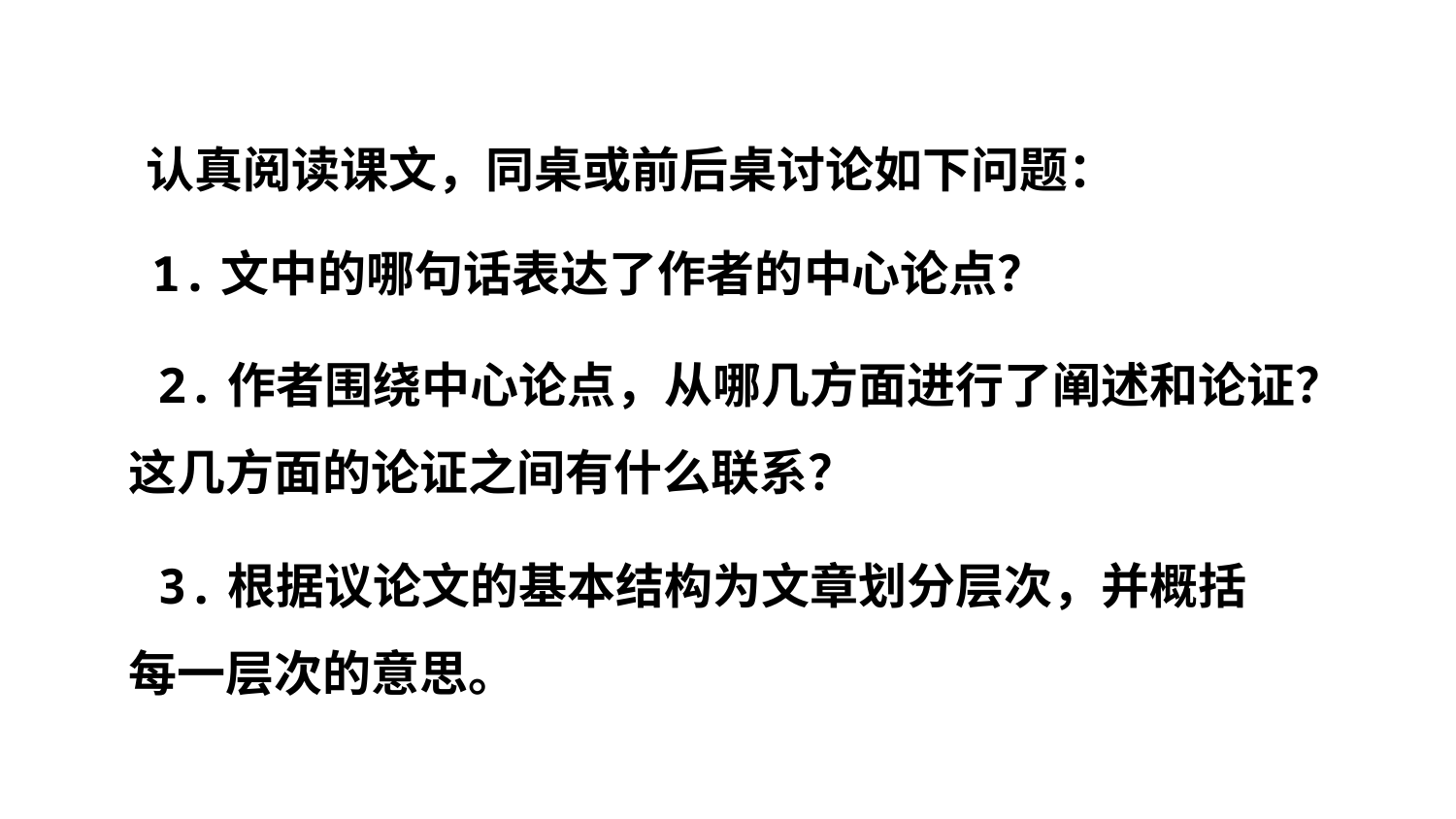

认真阅读课文，同桌或前后桌讨论如下问题：
 1.文中的哪句话表达了作者的中心论点？
 2.作者围绕中心论点，从哪几方面进行了阐述和论证？这几方面的论证之间有什么联系？
 3.根据议论文的基本结构为文章划分层次，并概括每一层次的意思。